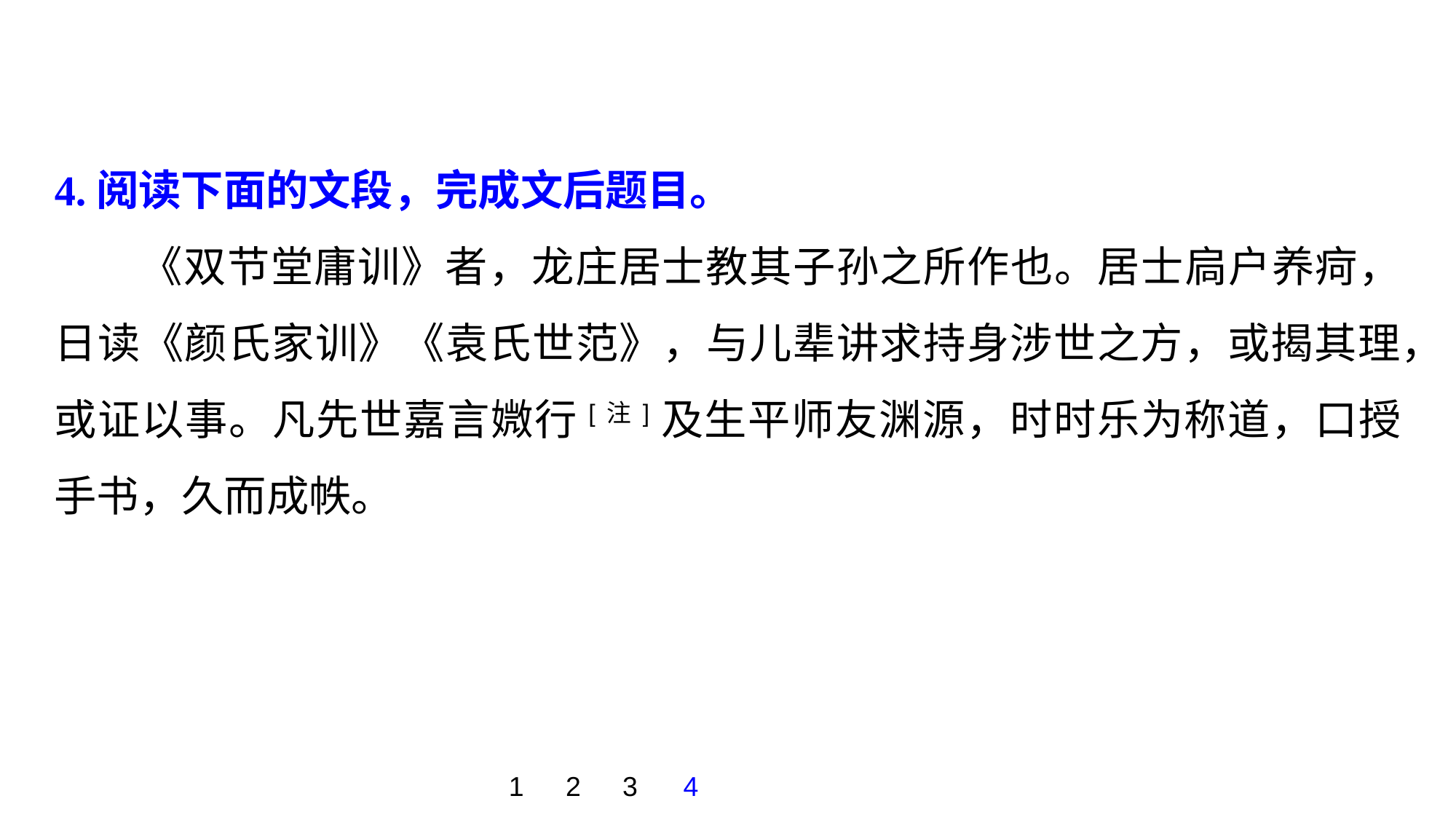

4.阅读下面的文段，完成文后题目。
《双节堂庸训》者，龙庄居士教其子孙之所作也。居士扃户养疴，日读《颜氏家训》《袁氏世范》，与儿辈讲求持身涉世之方，或揭其理，或证以事。凡先世嘉言媺行[注]及生平师友渊源，时时乐为称道，口授手书，久而成帙。
1
2
3
4